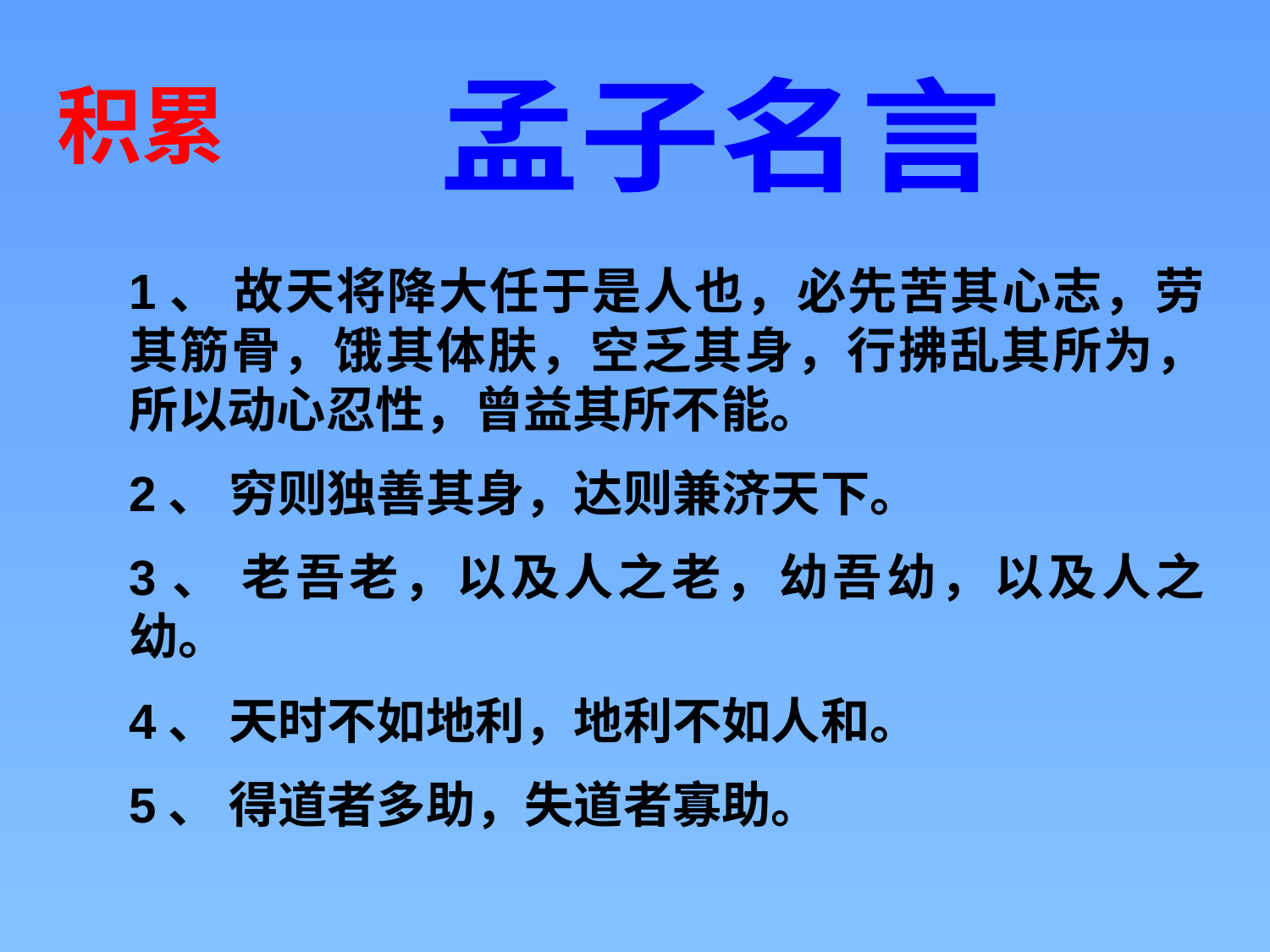

积累
孟子名言
1、 故天将降大任于是人也，必先苦其心志，劳其筋骨，饿其体肤，空乏其身，行拂乱其所为，所以动心忍性，曾益其所不能。
2、 穷则独善其身，达则兼济天下。
3、 老吾老，以及人之老，幼吾幼，以及人之幼。
4、 天时不如地利，地利不如人和。
5、 得道者多助，失道者寡助。